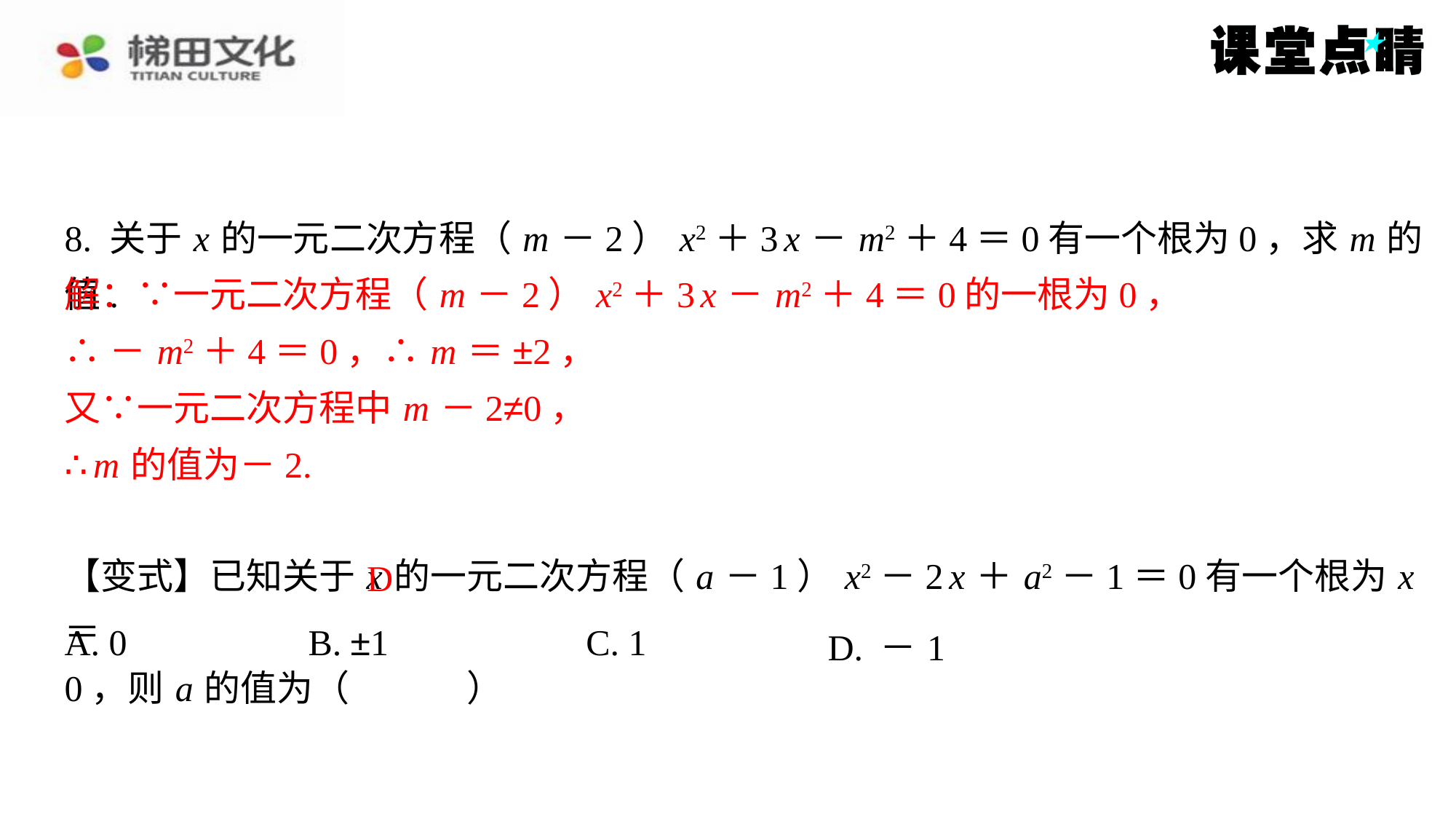

8. 关于 x 的一元二次方程（ m －2） x2＋3 x － m2＋4＝0有一个根为0，求 m 的值.
解：∵一元二次方程（ m －2） x2＋3 x － m2＋4＝0的一根为0，
∴－ m2＋4＝0，∴ m ＝±2，
又∵一元二次方程中 m －2≠0，
∴ m 的值为－2.
【变式】已知关于 x 的一元二次方程（ a －1） x2－2 x ＋ a2－1＝0有一个根为 x ＝
0，则 a 的值为（　D　）
解：∵一元二次方程（ m －2） x2＋3 x － m2＋4＝0的一根为0，
∴－ m2＋4＝0，∴ m ＝±2，
又∵一元二次方程中 m －2≠0，
∴ m 的值为－2.
D
| A. 0 | B. ±1 | C. 1 | D. －1 |
| --- | --- | --- | --- |